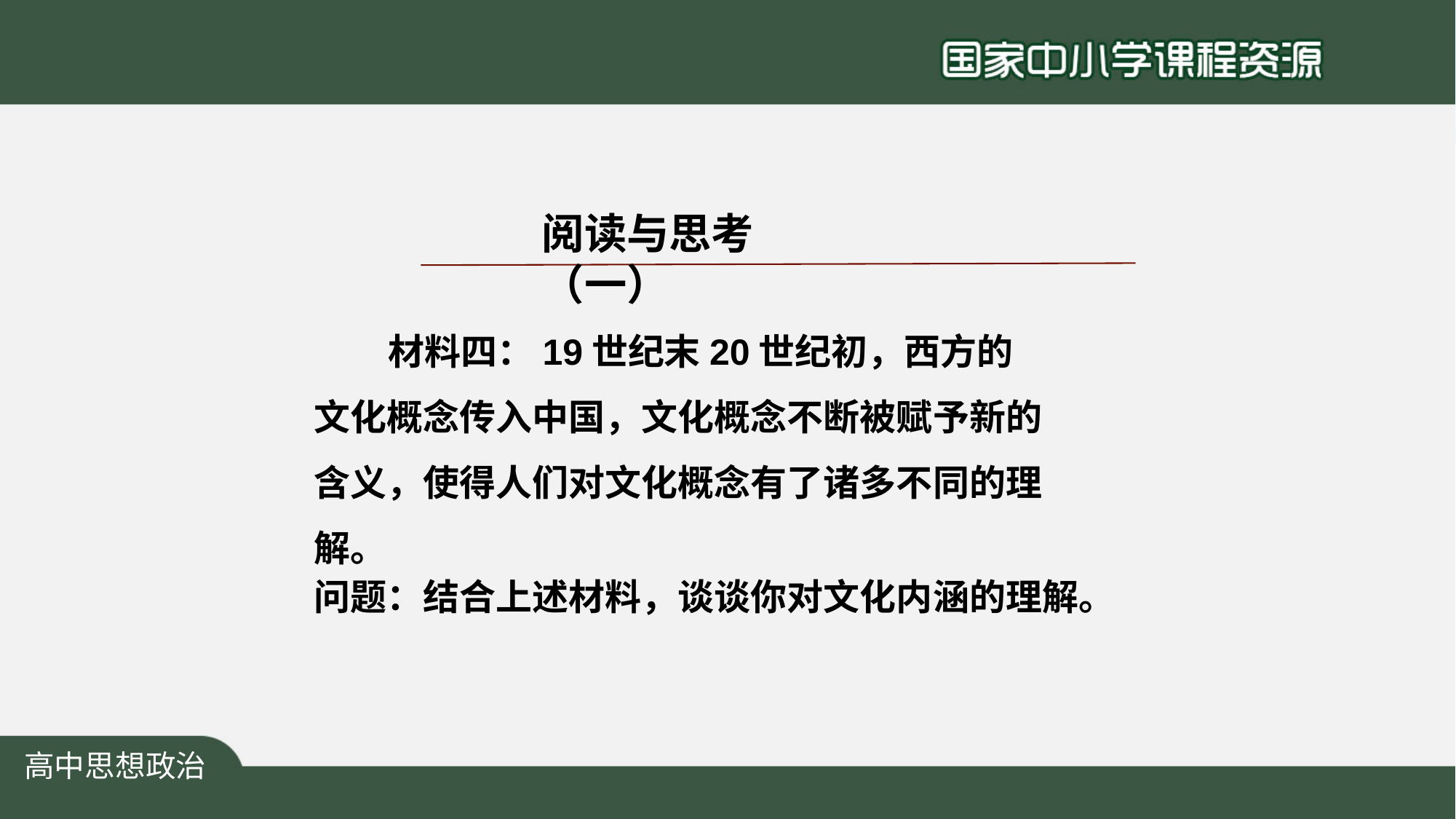

阅读与思考（一）
        材料四：19世纪末20世纪初，西方的文化概念传入中国，文化概念不断被赋予新的含义，使得人们对文化概念有了诸多不同的理解。
问题：结合上述材料，谈谈你对文化内涵的理解。